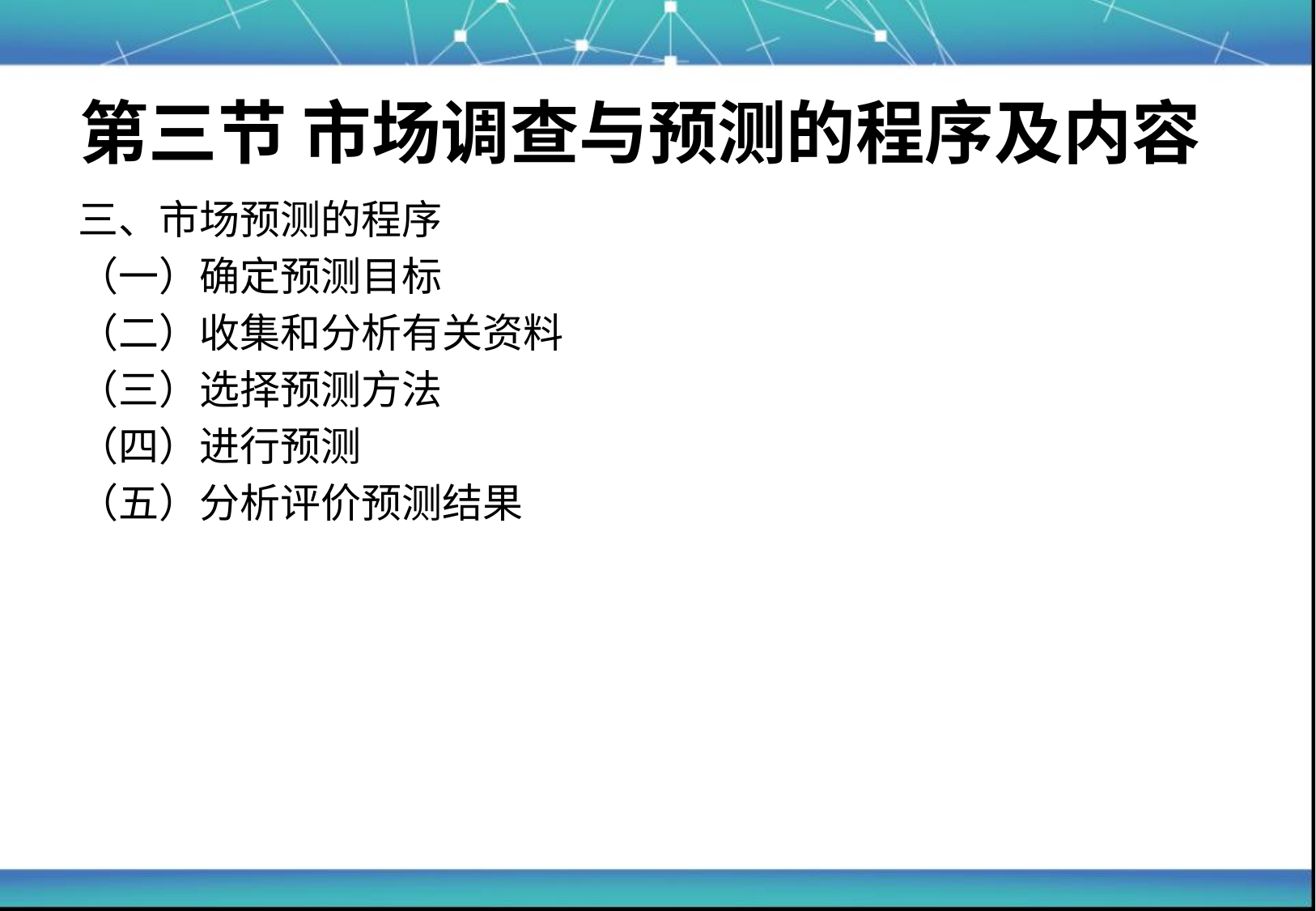

# 第三节 市场调查与预测的程序及内容
三、市场预测的程序
（一）确定预测目标
（二）收集和分析有关资料
（三）选择预测方法
（四）进行预测
（五）分析评价预测结果